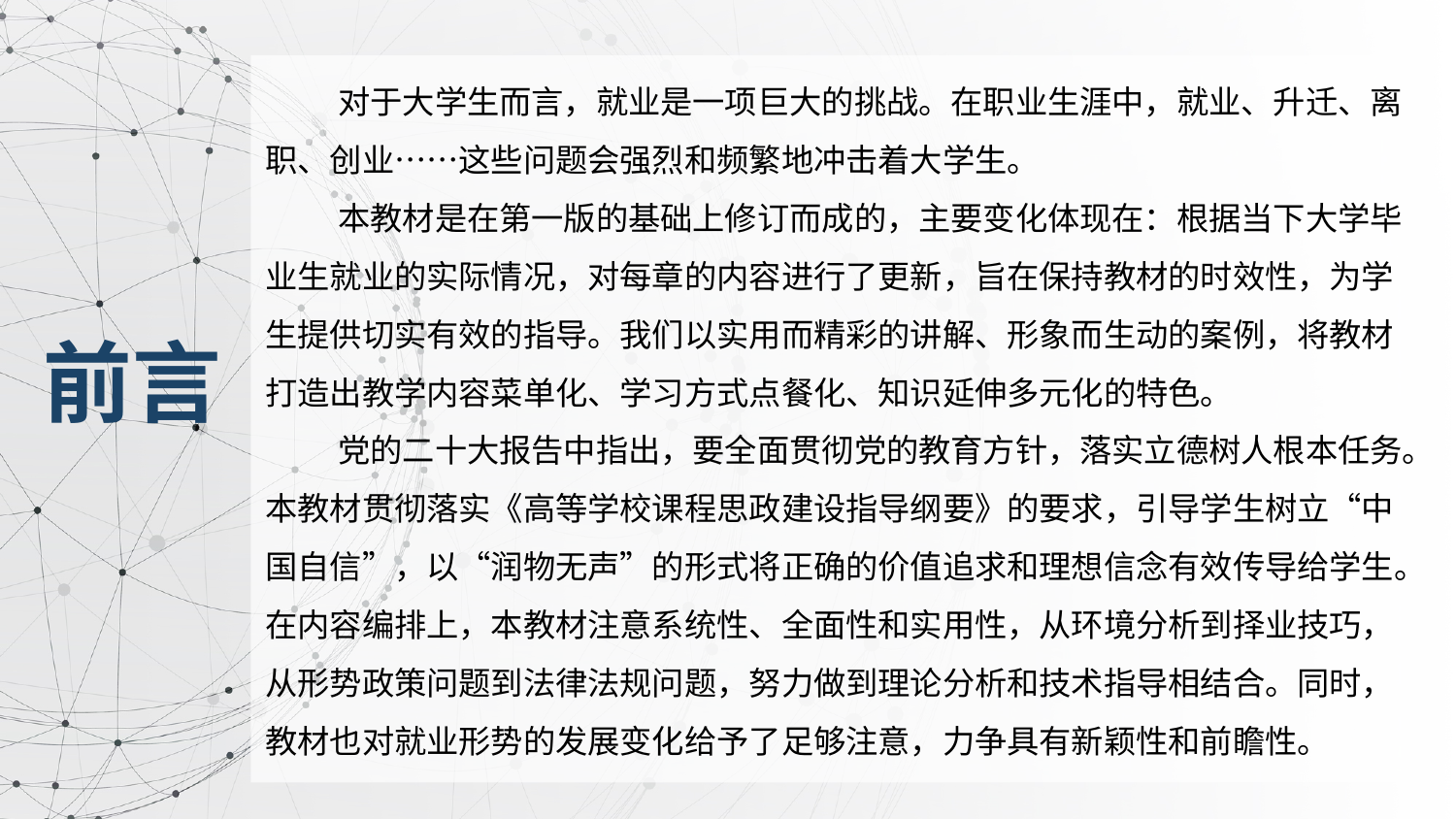

对于大学生而言，就业是一项巨大的挑战。在职业生涯中，就业、升迁、离职、创业……这些问题会强烈和频繁地冲击着大学生。
本教材是在第一版的基础上修订而成的，主要变化体现在：根据当下大学毕业生就业的实际情况，对每章的内容进行了更新，旨在保持教材的时效性，为学生提供切实有效的指导。我们以实用而精彩的讲解、形象而生动的案例，将教材打造出教学内容菜单化、学习方式点餐化、知识延伸多元化的特色。
党的二十大报告中指出，要全面贯彻党的教育方针，落实立德树人根本任务。本教材贯彻落实《高等学校课程思政建设指导纲要》的要求，引导学生树立“中国自信”，以“润物无声”的形式将正确的价值追求和理想信念有效传导给学生。在内容编排上，本教材注意系统性、全面性和实用性，从环境分析到择业技巧，从形势政策问题到法律法规问题，努力做到理论分析和技术指导相结合。同时，教材也对就业形势的发展变化给予了足够注意，力争具有新颖性和前瞻性。

前言